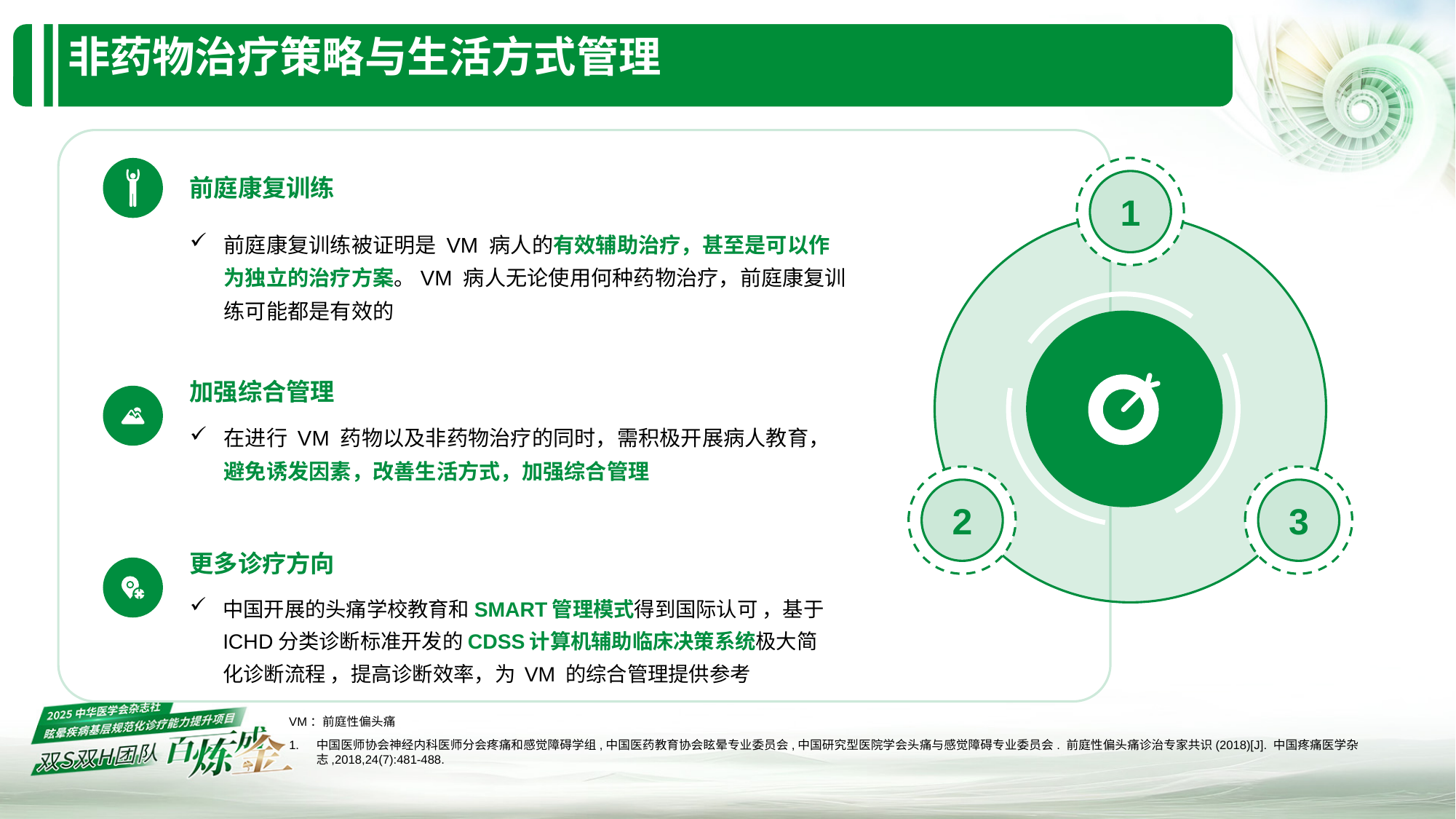

# 非药物治疗策略与生活方式管理

前庭康复训练

1

前庭康复训练被证明是 VM 病人的有效辅助治疗，甚至是可以作为独立的治疗方案。VM 病人无论使用何种药物治疗，前庭康复训练可能都是有效的

加强综合管理

在进行 VM 药物以及非药物治疗的同时，需积极开展病人教育，避免诱发因素，改善生活方式，加强综合管理

2
3

更多诊疗方向

中国开展的头痛学校教育和SMART管理模式得到国际认可 ，基于 ICHD分类诊断标准开发的CDSS计算机辅助临床决策系统极大简化诊断流程 ，提高诊断效率，为 VM 的综合管理提供参考
VM：前庭性偏头痛
中国医师协会神经内科医师分会疼痛和感觉障碍学组,中国医药教育协会眩晕专业委员会,中国研究型医院学会头痛与感觉障碍专业委员会. 前庭性偏头痛诊治专家共识(2018)[J]. 中国疼痛医学杂志,2018,24(7):481-488.